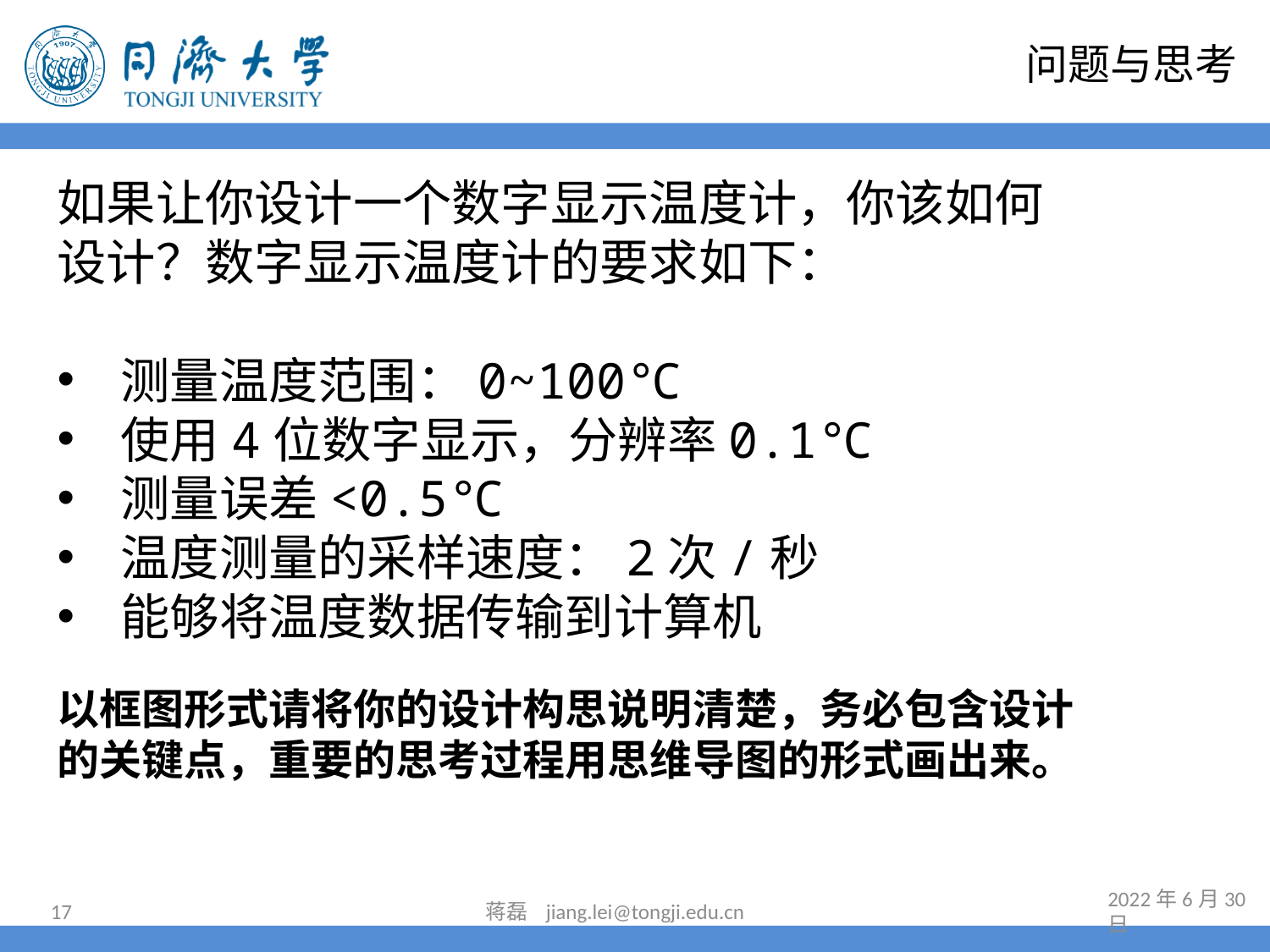

# 问题与思考
如果让你设计一个数字显示温度计，你该如何设计？数字显示温度计的要求如下：

测量温度范围：0~100℃
使用4位数字显示，分辨率0.1℃
测量误差<0.5℃
温度测量的采样速度：2次/秒
能够将温度数据传输到计算机
以框图形式请将你的设计构思说明清楚，务必包含设计的关键点，重要的思考过程用思维导图的形式画出来。
17
蒋磊  jiang.lei@tongji.edu.cn
2022年6月30日